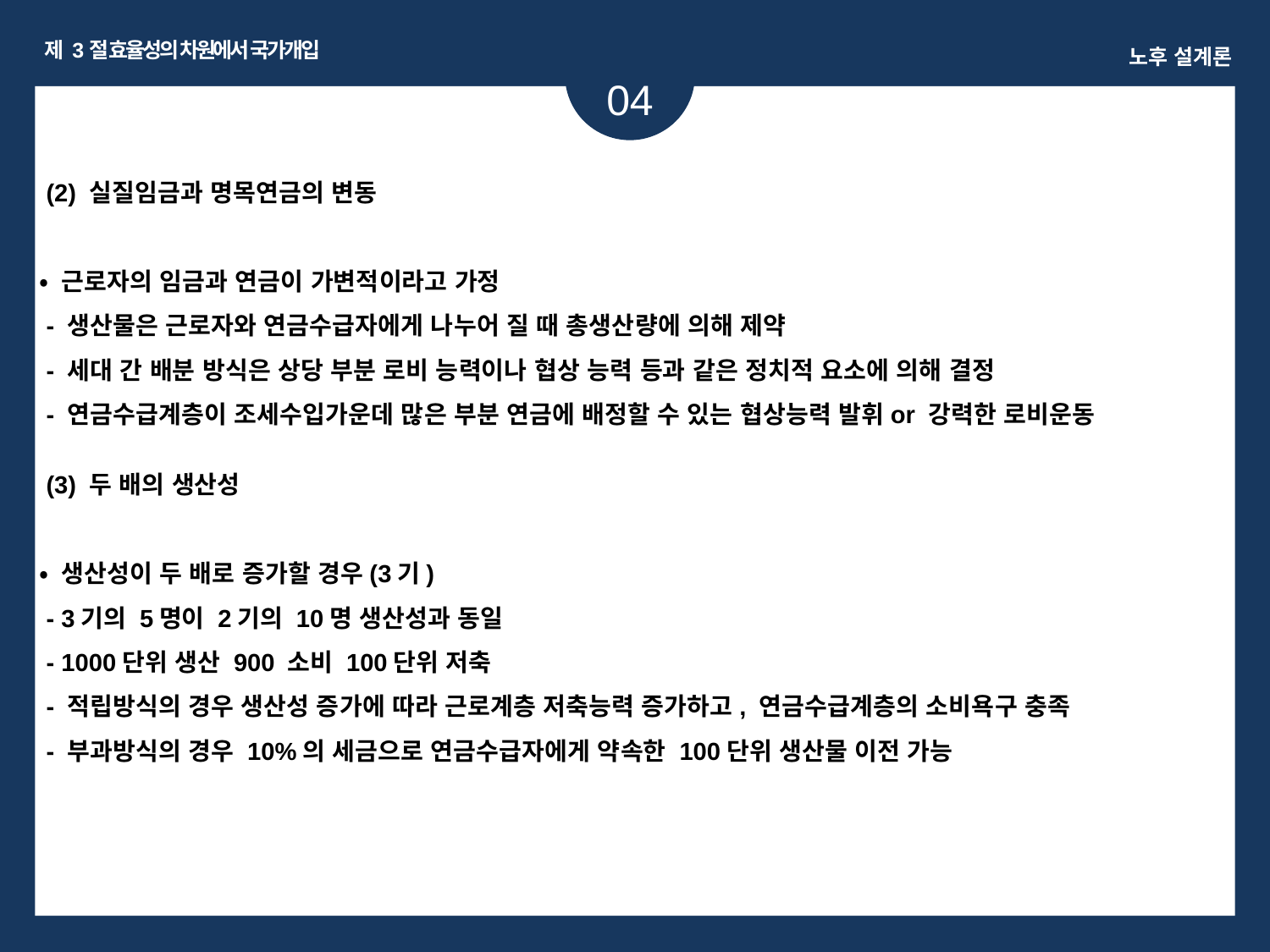

제 3절 효율성의 차원에서 국가개입
노후 설계론
04
ㅏㅏ
 (2) 실질임금과 명목연금의 변동

• 근로자의 임금과 연금이 가변적이라고 가정
 - 생산물은 근로자와 연금수급자에게 나누어 질 때 총생산량에 의해 제약
 - 세대 간 배분 방식은 상당 부분 로비 능력이나 협상 능력 등과 같은 정치적 요소에 의해 결정
 - 연금수급계층이 조세수입가운데 많은 부분 연금에 배정할 수 있는 협상능력 발휘or 강력한 로비운동
 (3) 두 배의 생산성

• 생산성이 두 배로 증가할 경우(3기)
 - 3기의 5명이 2기의 10명 생산성과 동일
 - 1000단위 생산 900 소비 100단위 저축
 - 적립방식의 경우 생산성 증가에 따라 근로계층 저축능력 증가하고, 연금수급계층의 소비욕구 충족
 - 부과방식의 경우 10%의 세금으로 연금수급자에게 약속한 100단위 생산물 이전 가능